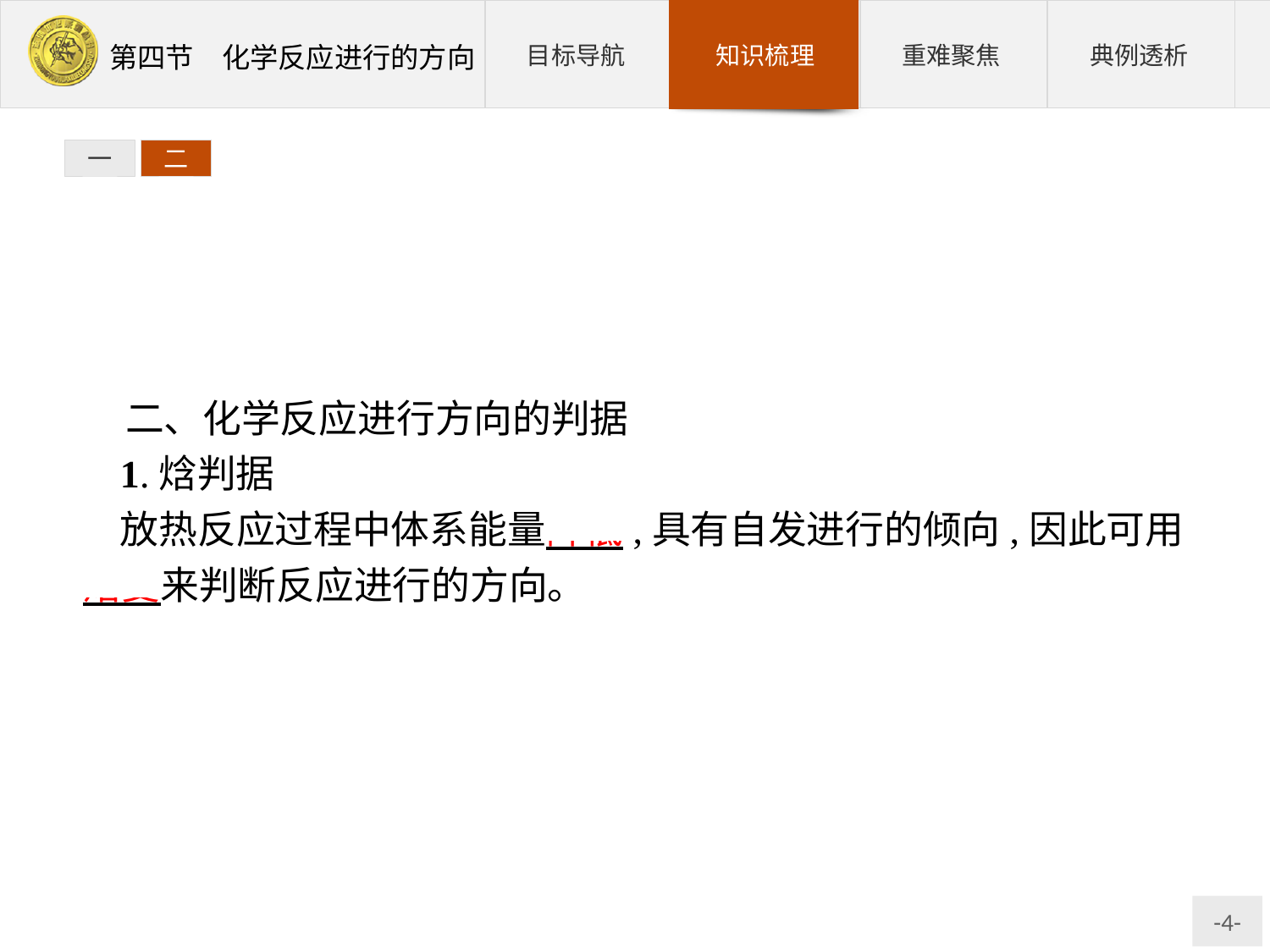

一
二
二、化学反应进行方向的判据
1.焓判据
放热反应过程中体系能量降低,具有自发进行的倾向,因此可用焓变来判断反应进行的方向。